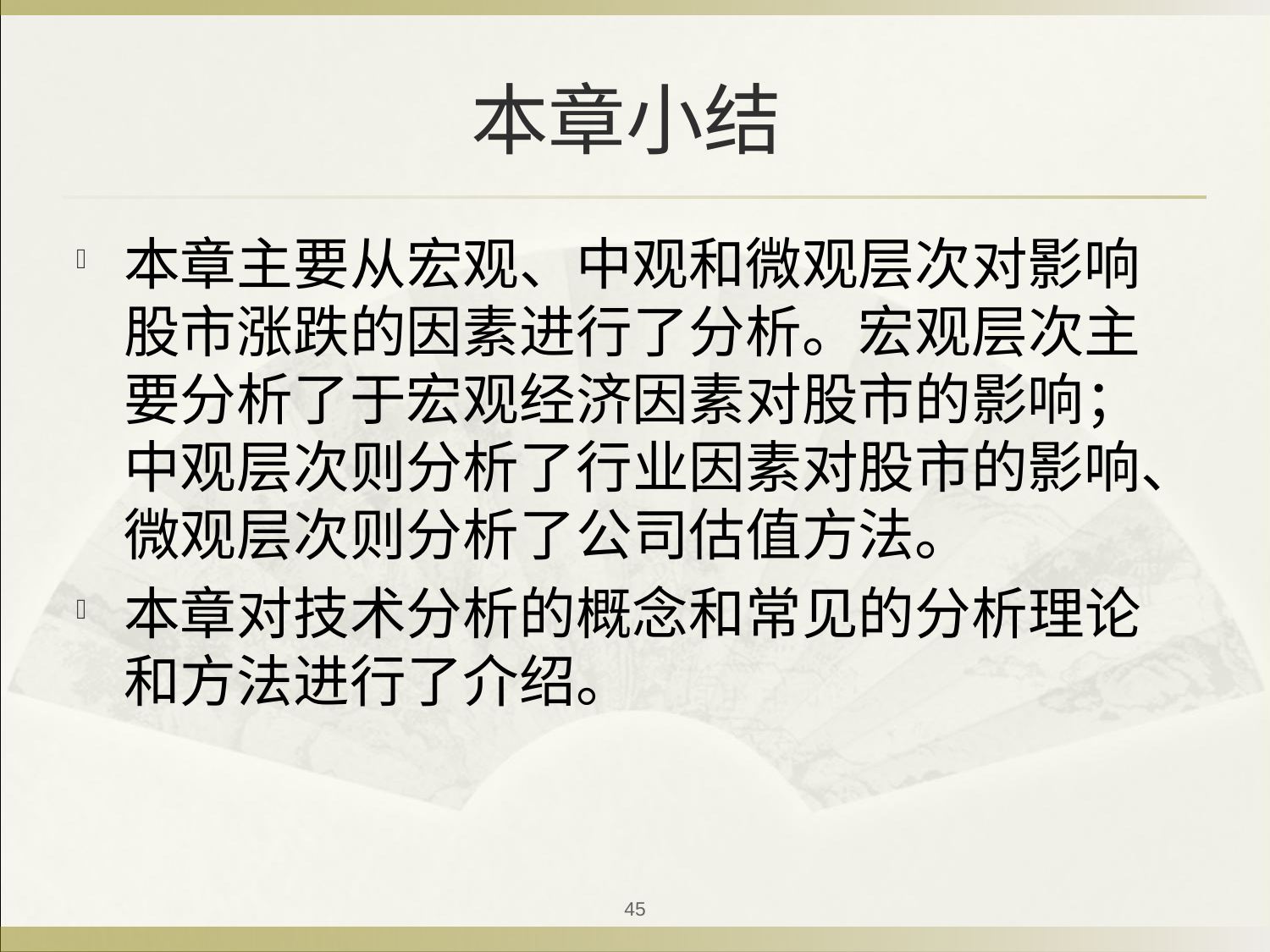

# 本章小结
本章主要从宏观、中观和微观层次对影响股市涨跌的因素进行了分析。宏观层次主要分析了于宏观经济因素对股市的影响；中观层次则分析了行业因素对股市的影响、微观层次则分析了公司估值方法。
本章对技术分析的概念和常见的分析理论和方法进行了介绍。
45